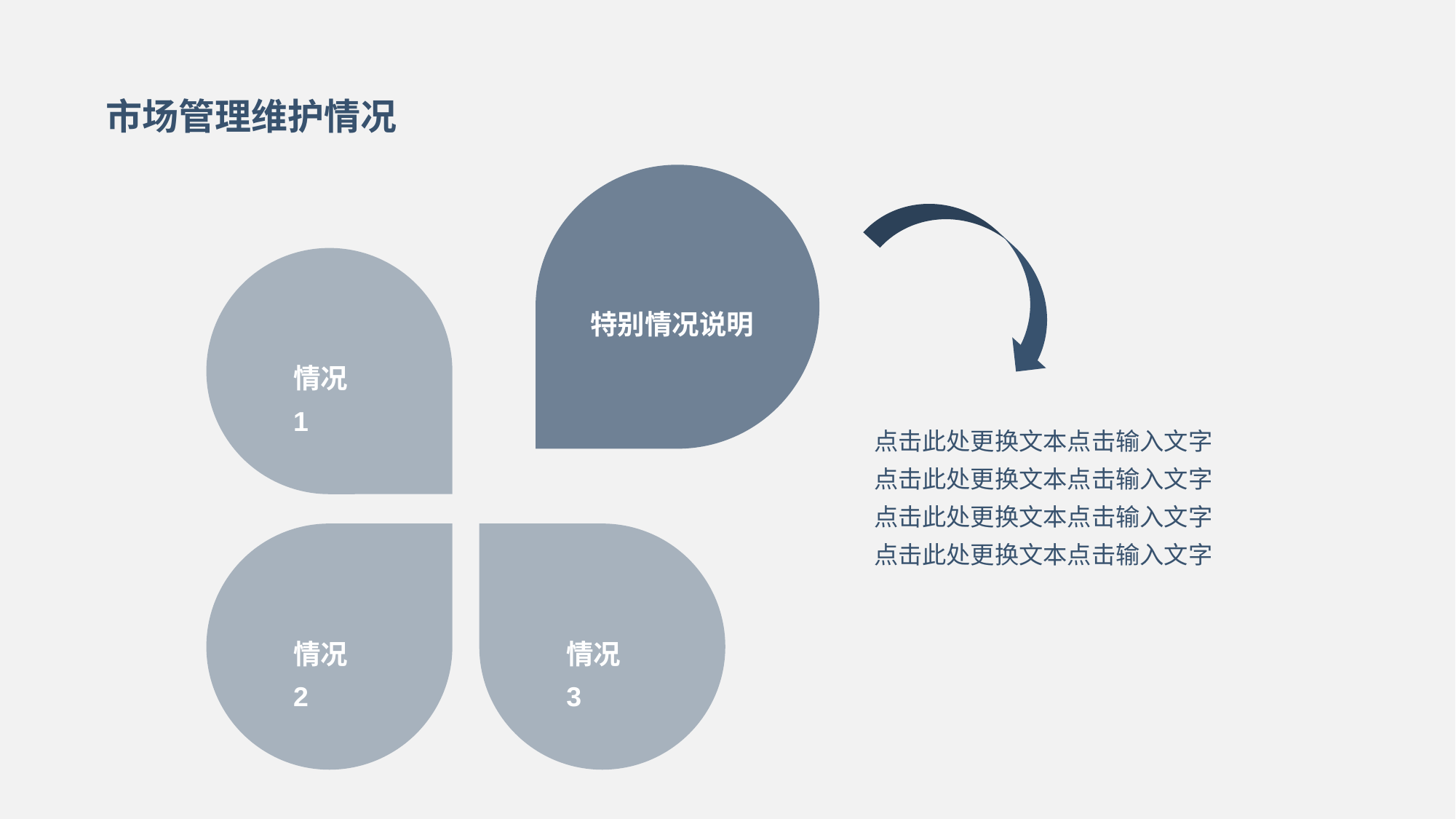

市场管理维护情况

特别情况说明
情况1
点击此处更换文本点击输入文字点击此处更换文本点击输入文字点击此处更换文本点击输入文字点击此处更换文本点击输入文字

情况2
情况3